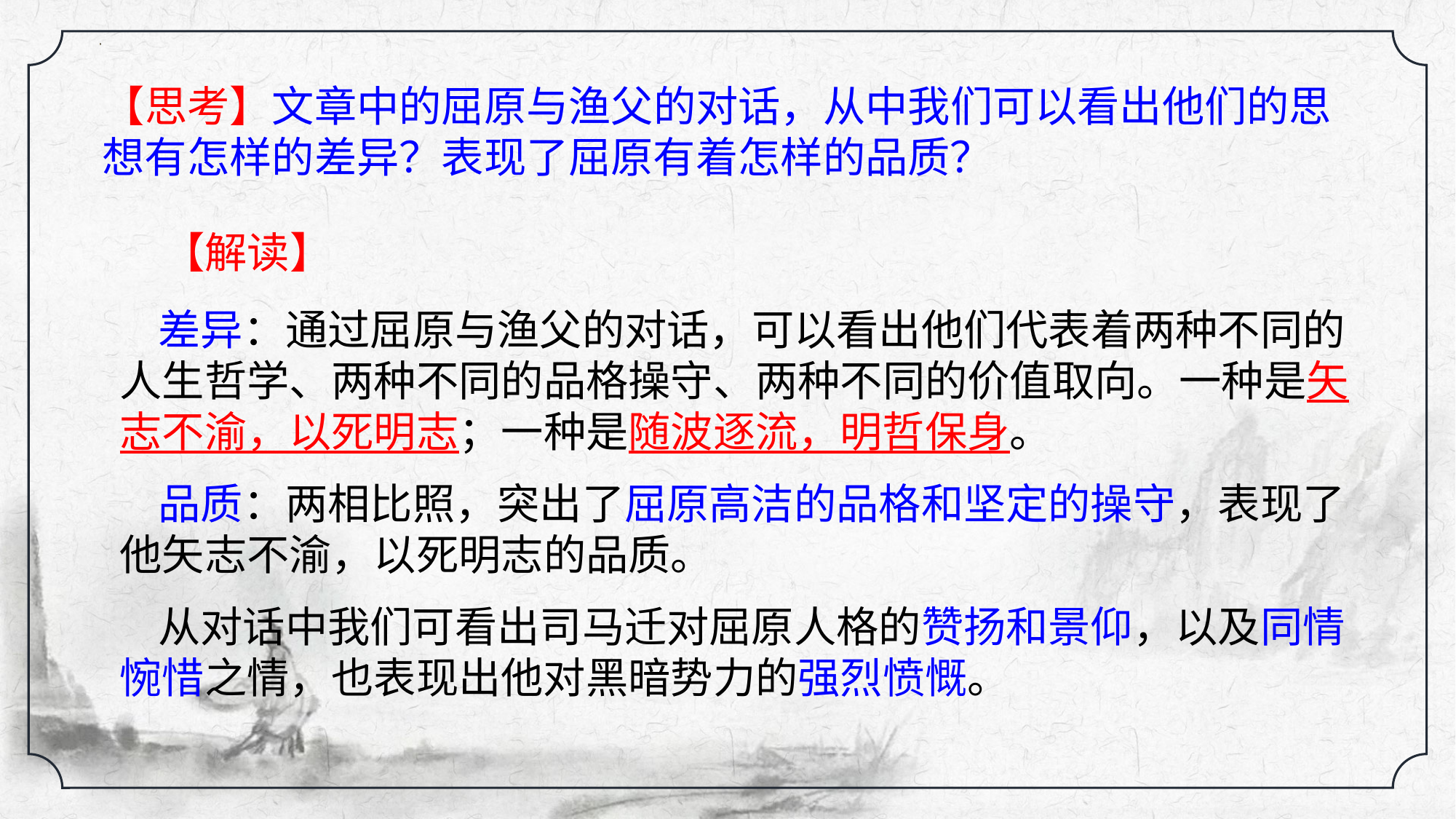

【思考】文章中的屈原与渔父的对话，从中我们可以看出他们的思想有怎样的差异？表现了屈原有着怎样的品质？
【解读】
   差异：通过屈原与渔父的对话，可以看出他们代表着两种不同的人生哲学、两种不同的品格操守、两种不同的价值取向。一种是矢志不渝，以死明志；一种是随波逐流，明哲保身。
   品质：两相比照，突出了屈原高洁的品格和坚定的操守，表现了他矢志不渝，以死明志的品质。
   从对话中我们可看出司马迁对屈原人格的赞扬和景仰，以及同情惋惜之情，也表现出他对黑暗势力的强烈愤慨。